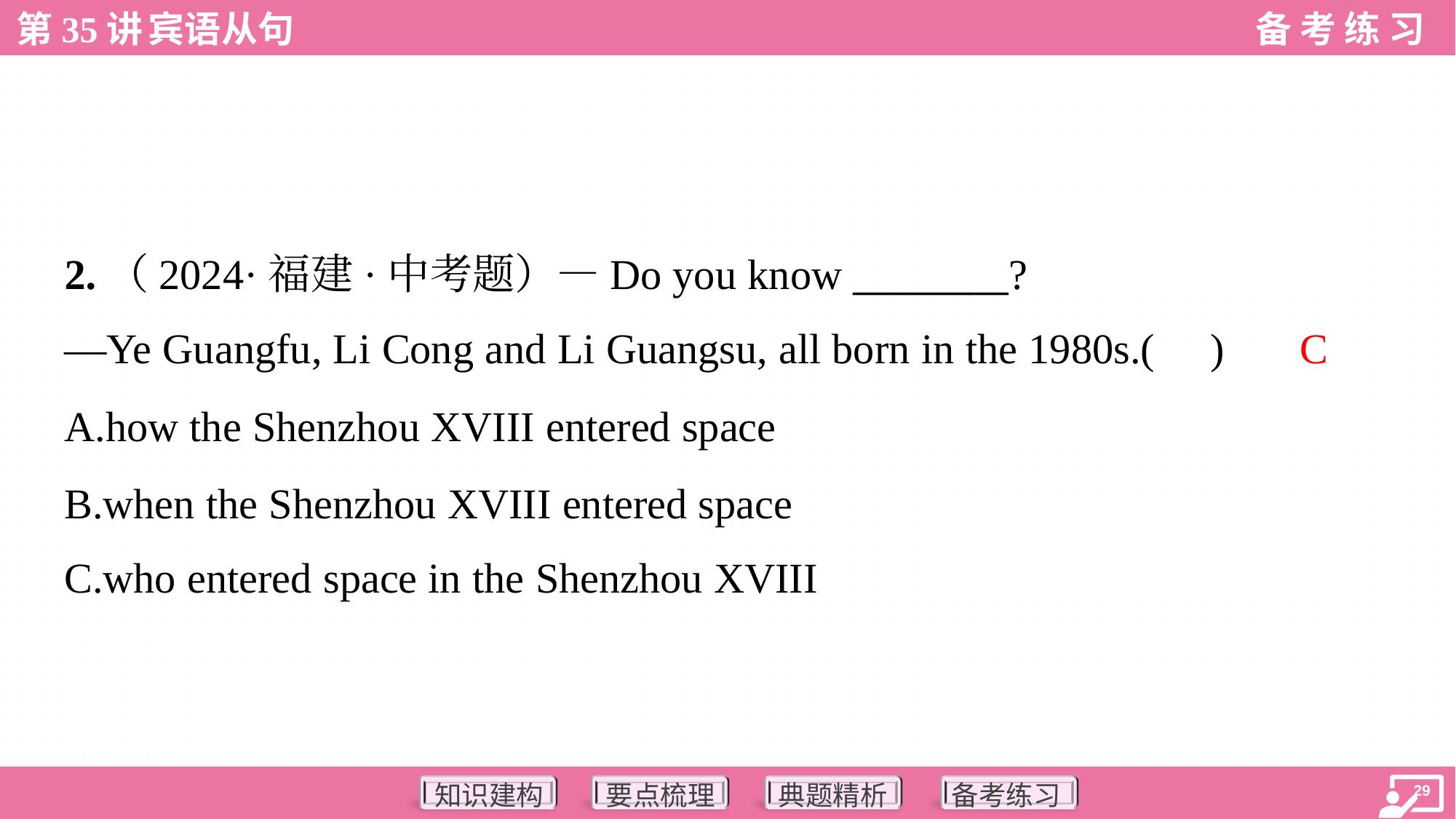

2.（2024·福建·中考题）—Do you know ________?
—Ye Guangfu, Li Cong and Li Guangsu, all born in the 1980s.(     )
C
A.how the Shenzhou XVIII entered space
B.when the Shenzhou XVIII entered space
C.who entered space in the Shenzhou XVIII